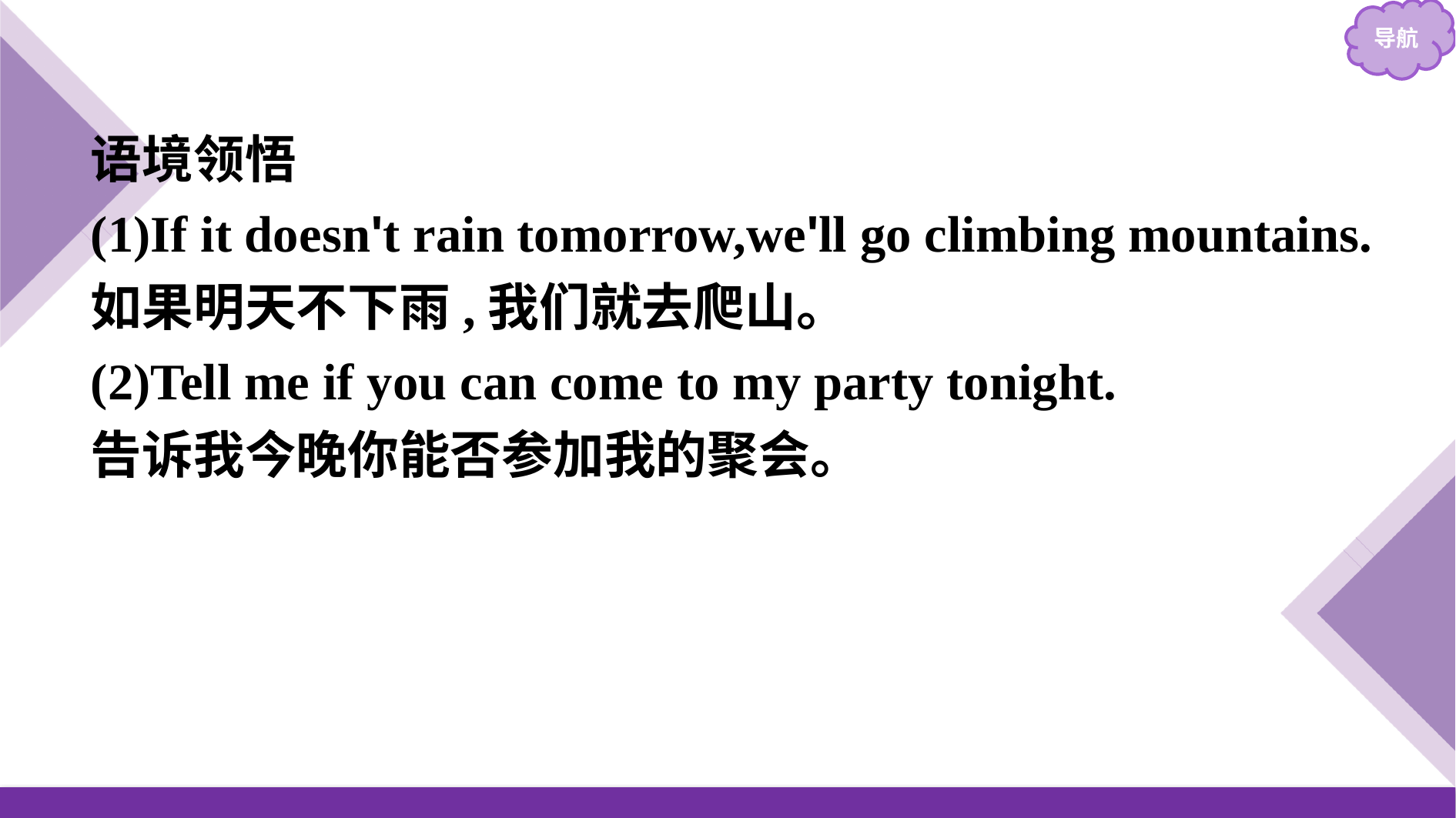

语境领悟
(1)If it doesn't rain tomorrow,we'll go climbing mountains.
如果明天不下雨,我们就去爬山。
(2)Tell me if you can come to my party tonight.
告诉我今晚你能否参加我的聚会。